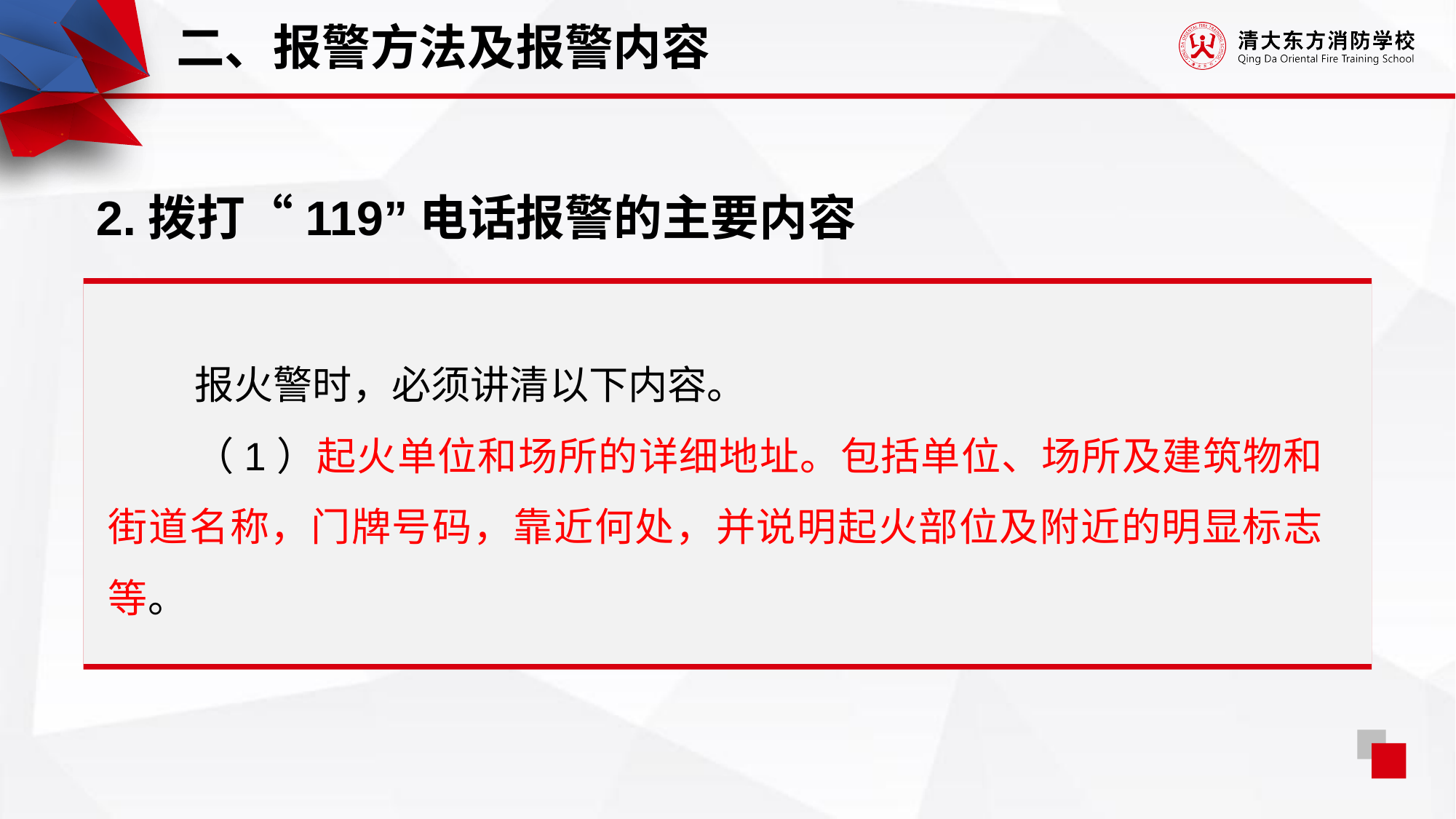

二、报警方法及报警内容

2.拨打“119”电话报警的主要内容

报火警时，必须讲清以下内容。
（1）起火单位和场所的详细地址。包括单位、场所及建筑物和街道名称，门牌号码，靠近何处，并说明起火部位及附近的明显标志等。